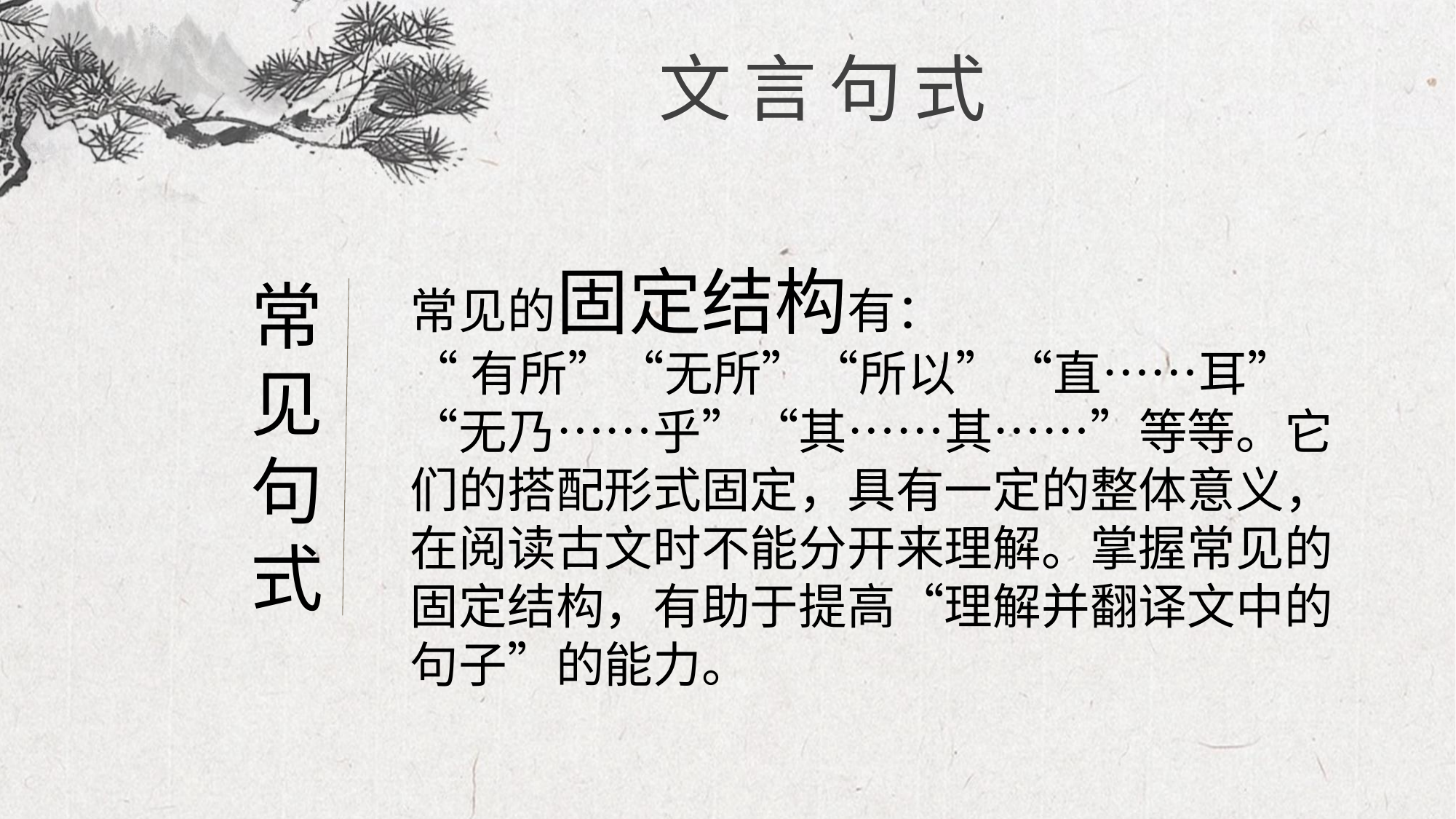

文言句式
常见的固定结构有：
“有所”“无所”“所以”“直……耳”“无乃……乎”“其……其……”等等。它们的搭配形式固定，具有一定的整体意义，在阅读古文时不能分开来理解。掌握常见的固定结构，有助于提高“理解并翻译文中的句子”的能力。
常见句式